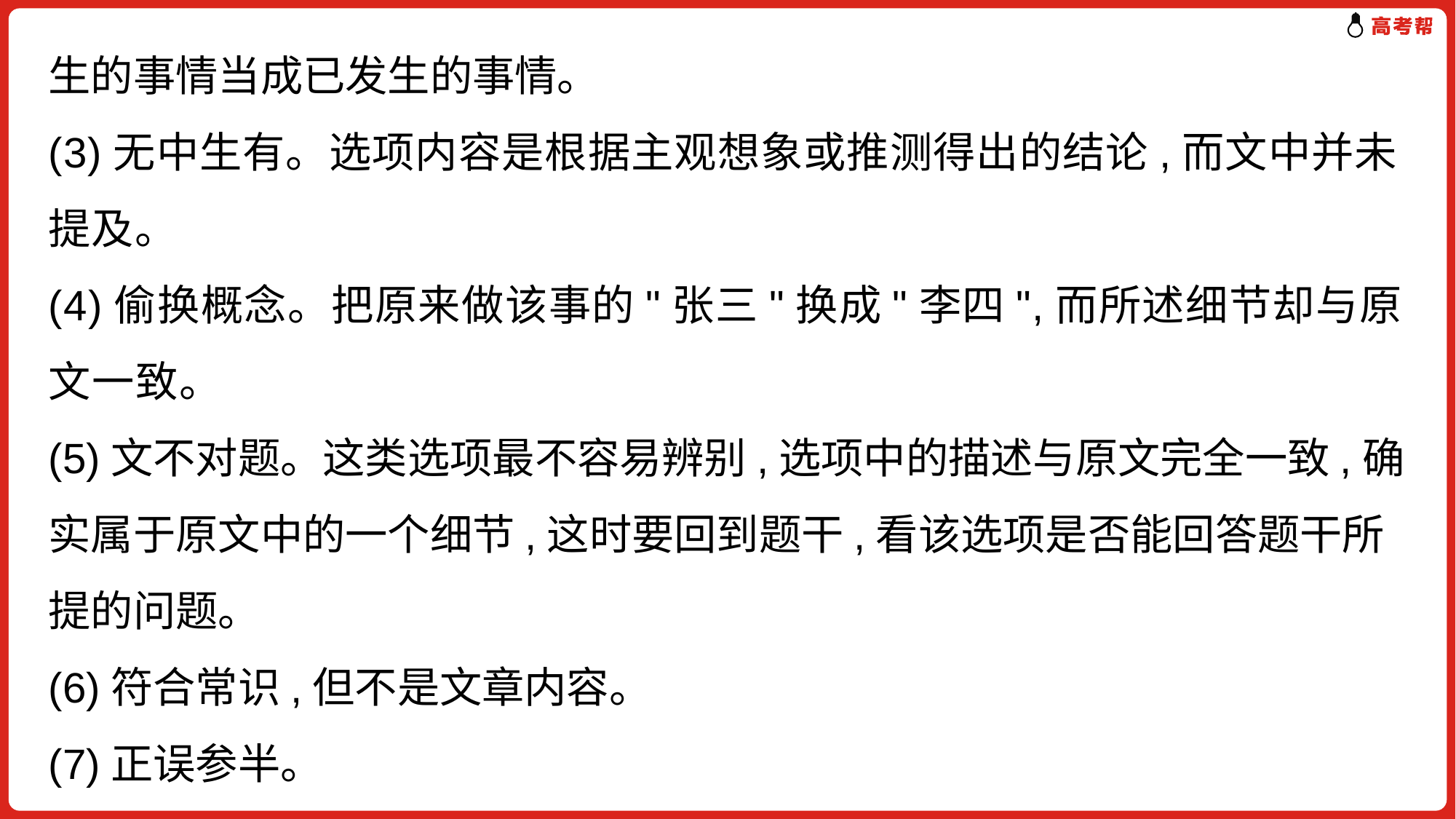

生的事情当成已发生的事情。
(3)无中生有。选项内容是根据主观想象或推测得出的结论,而文中并未提及。
(4)偷换概念。把原来做该事的"张三"换成"李四",而所述细节却与原文一致。
(5)文不对题。这类选项最不容易辨别,选项中的描述与原文完全一致,确实属于原文中的一个细节,这时要回到题干,看该选项是否能回答题干所提的问题。
(6)符合常识,但不是文章内容。
(7)正误参半。